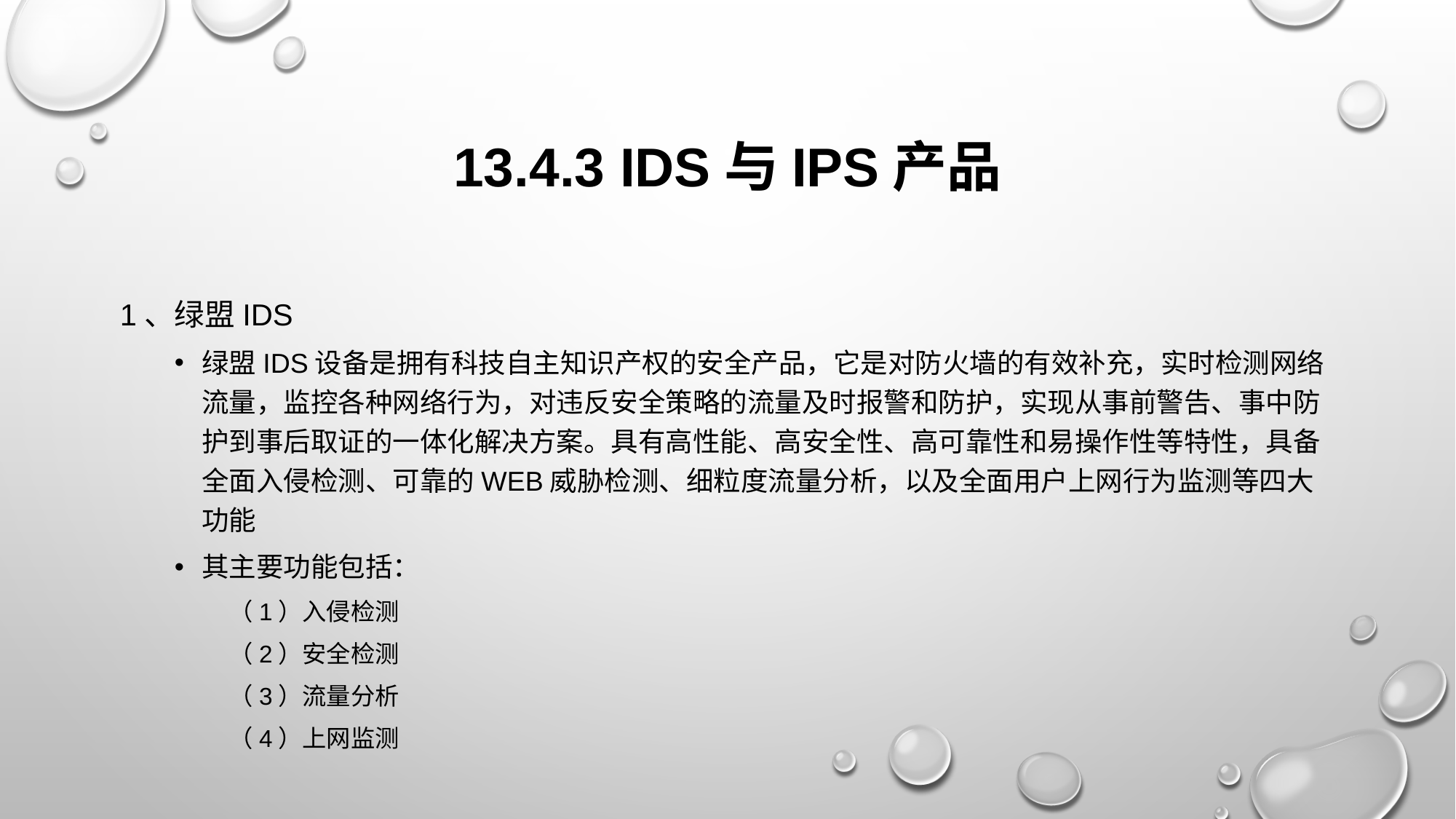

# 13.4.3 IDS与IPS产品
1、绿盟IDS
绿盟IDS设备是拥有科技自主知识产权的安全产品，它是对防火墙的有效补充，实时检测网络流量，监控各种网络行为，对违反安全策略的流量及时报警和防护，实现从事前警告、事中防护到事后取证的一体化解决方案。具有高性能、高安全性、高可靠性和易操作性等特性，具备全面入侵检测、可靠的Web威胁检测、细粒度流量分析，以及全面用户上网行为监测等四大功能
其主要功能包括：
（1）入侵检测
（2）安全检测
（3）流量分析
（4）上网监测